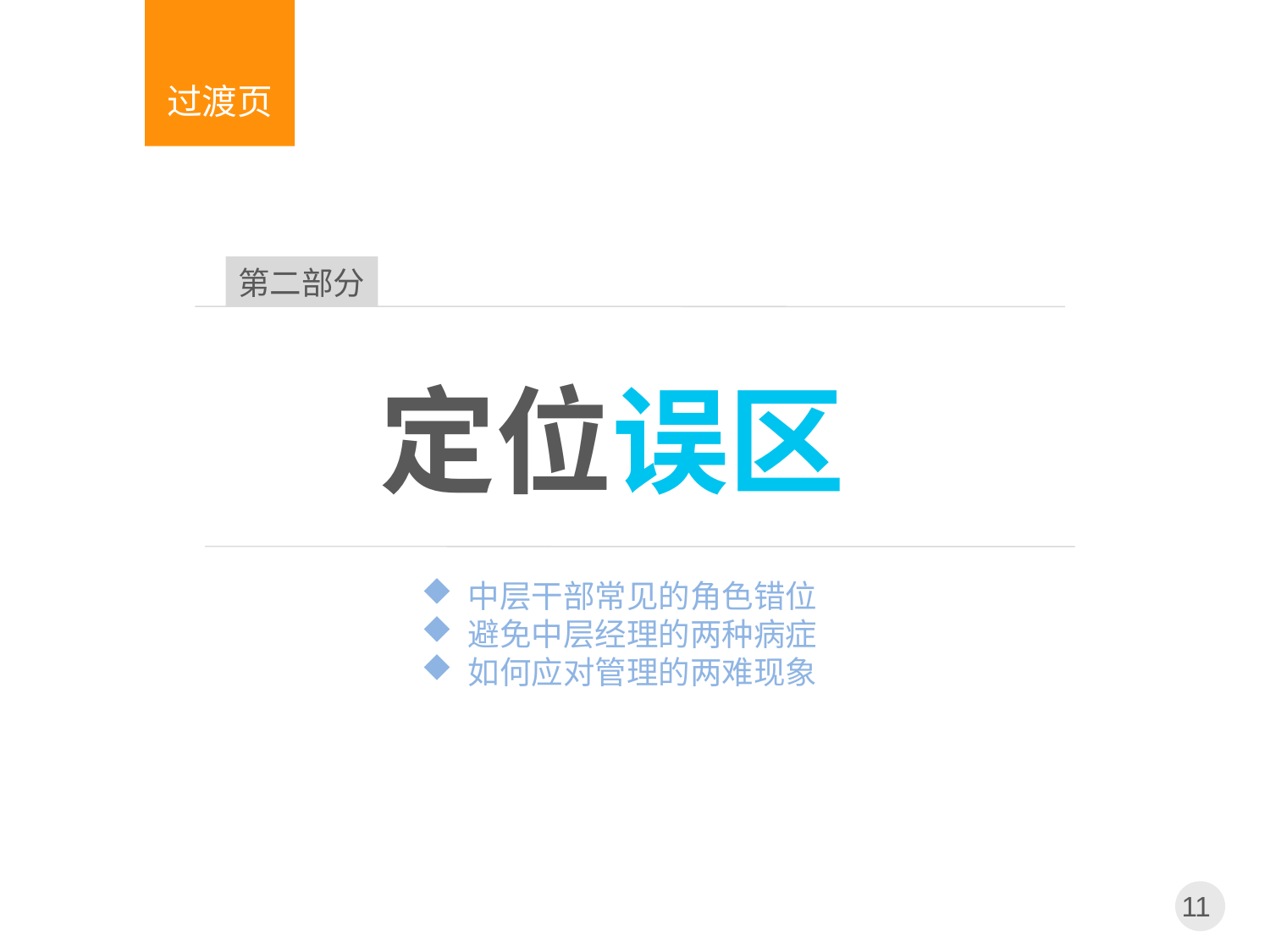

第二部分
定位误区
 中层干部常见的角色错位
 避免中层经理的两种病症
 如何应对管理的两难现象